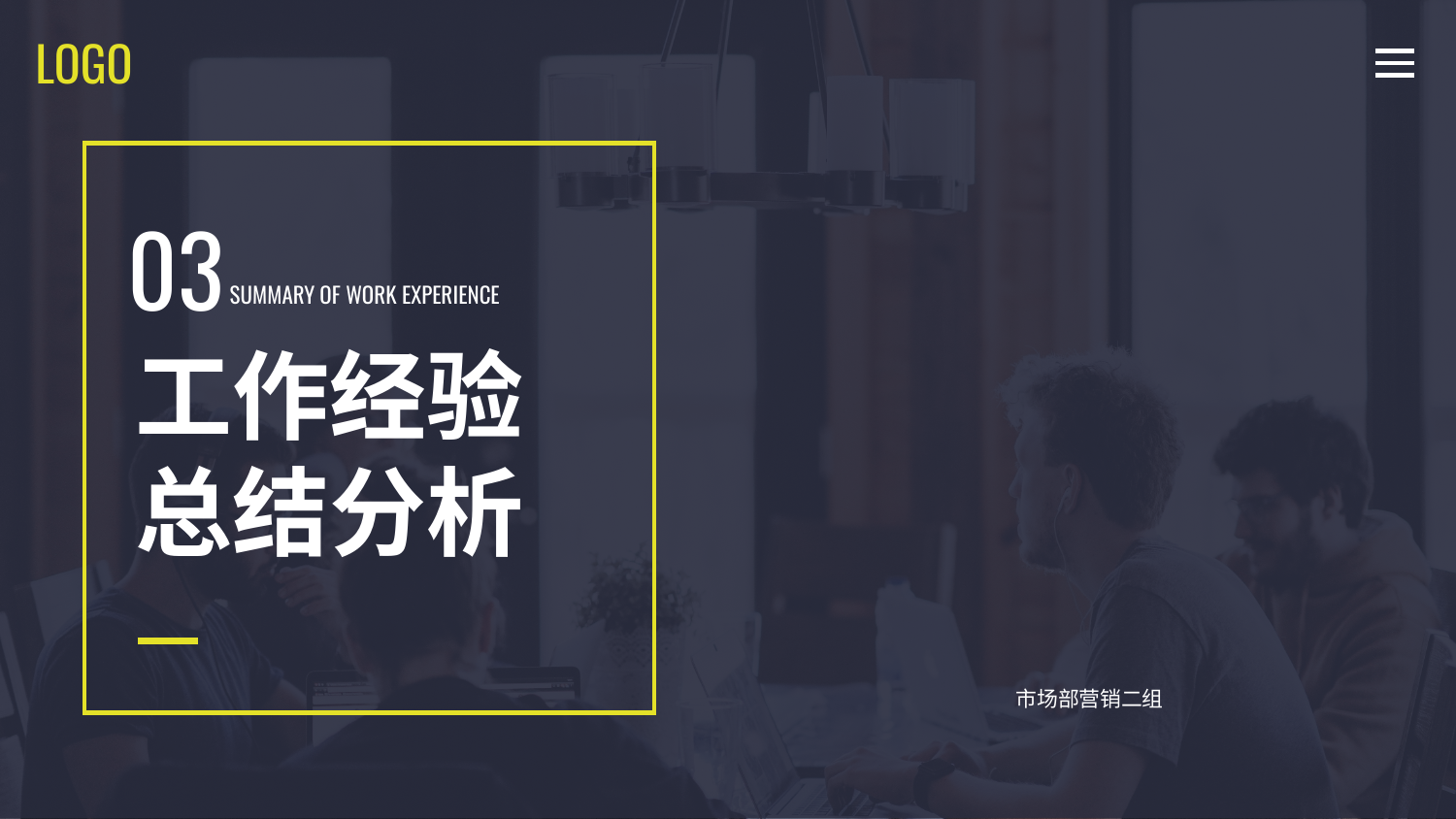

LOGO

03
SUMMARY OF WORK EXPERIENCE
工作经验
总结分析
市场部营销二组